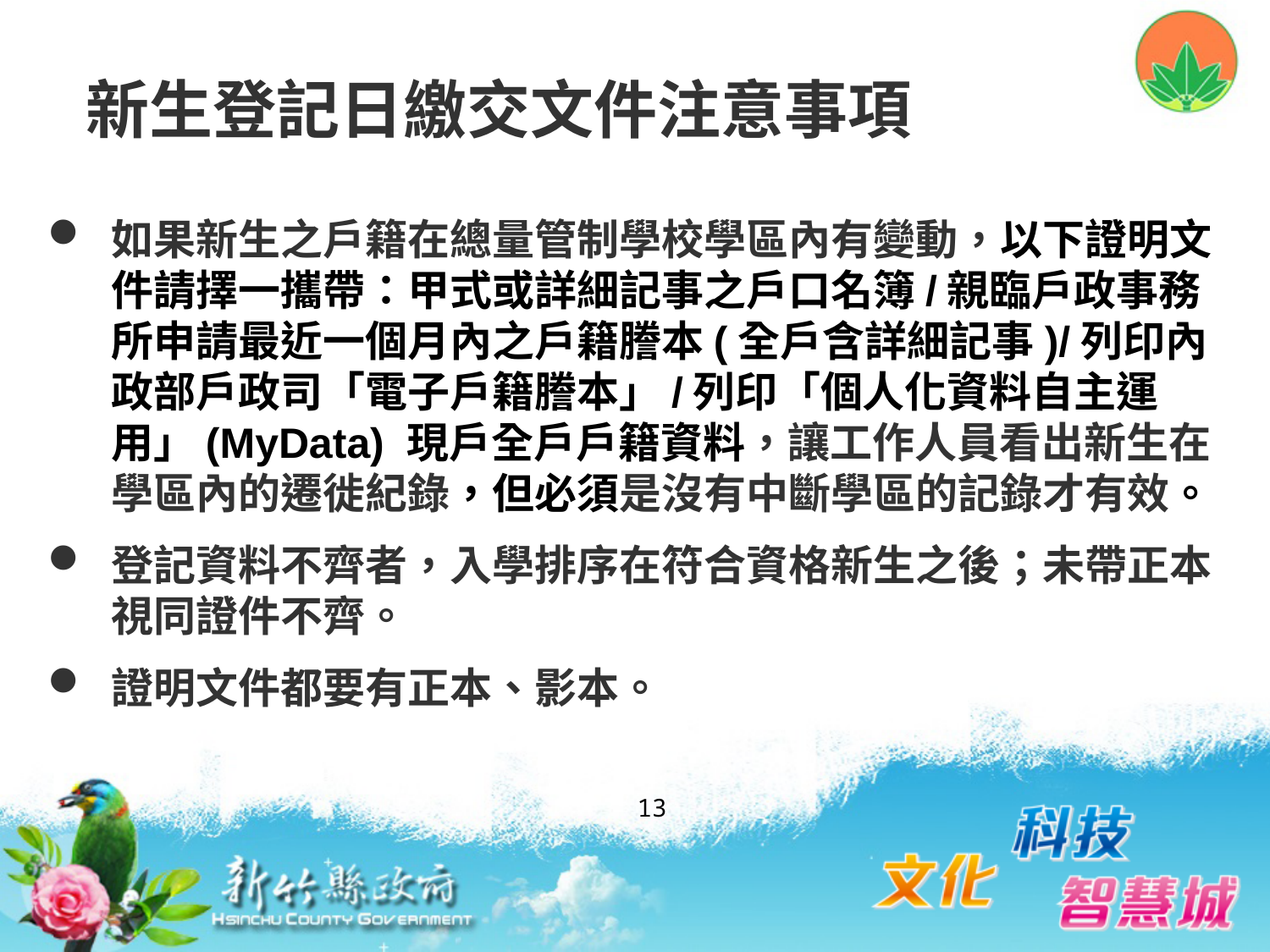

新生登記日繳交文件注意事項
如果新生之戶籍在總量管制學校學區內有變動，以下證明文件請擇一攜帶：甲式或詳細記事之戶口名簿/親臨戶政事務所申請最近一個月內之戶籍謄本(全戶含詳細記事)/列印內政部戶政司「電子戶籍謄本」/列印「個人化資料自主運用」(MyData) 現戶全戶戶籍資料，讓工作人員看出新生在學區內的遷徙紀錄，但必須是沒有中斷學區的記錄才有效。
登記資料不齊者，入學排序在符合資格新生之後；未帶正本視同證件不齊。
證明文件都要有正本、影本。

13